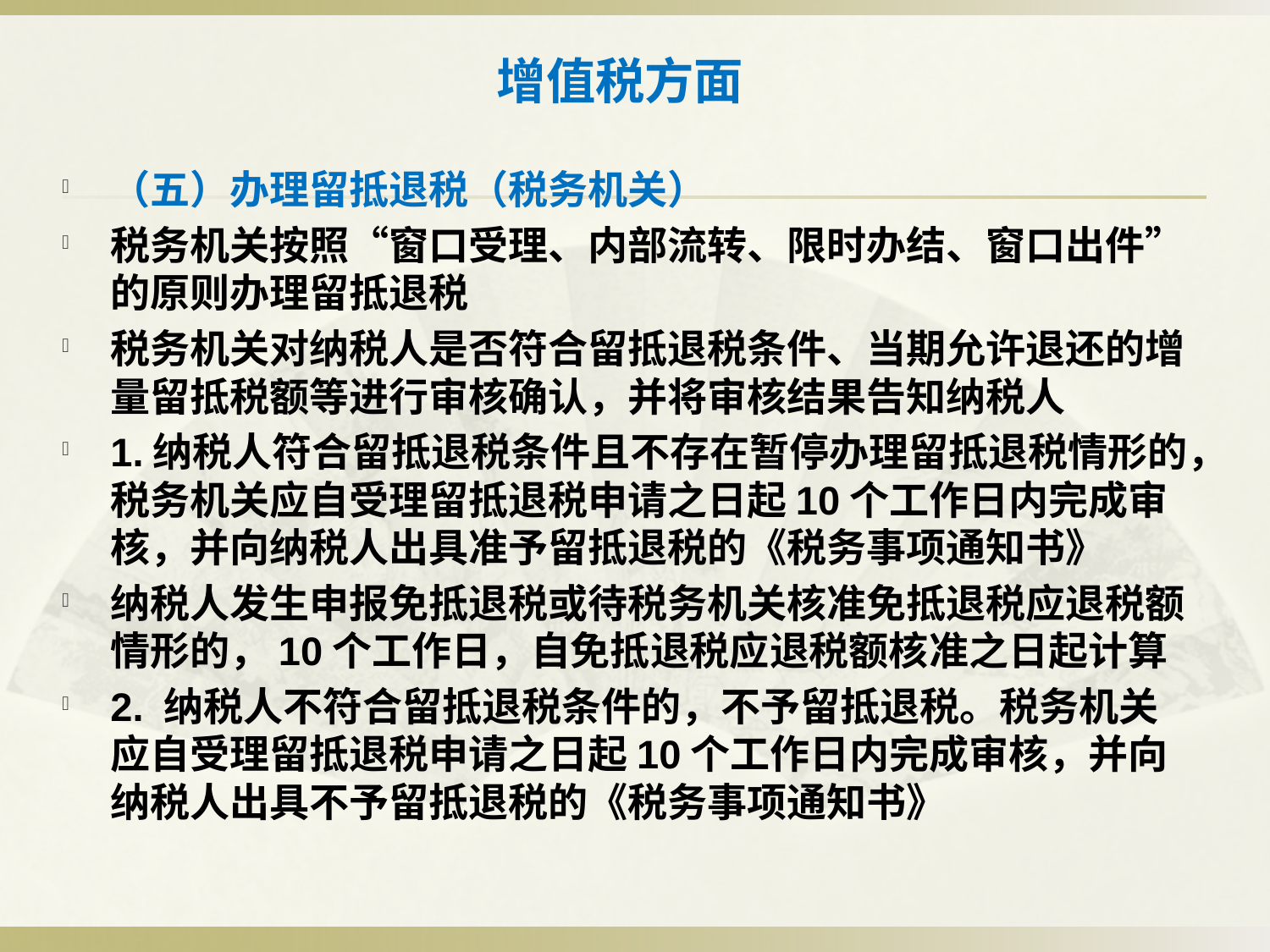

# 增值税方面
（五）办理留抵退税（税务机关）
税务机关按照“窗口受理、内部流转、限时办结、窗口出件”的原则办理留抵退税
税务机关对纳税人是否符合留抵退税条件、当期允许退还的增量留抵税额等进行审核确认，并将审核结果告知纳税人
1.纳税人符合留抵退税条件且不存在暂停办理留抵退税情形的，税务机关应自受理留抵退税申请之日起10个工作日内完成审核，并向纳税人出具准予留抵退税的《税务事项通知书》
纳税人发生申报免抵退税或待税务机关核准免抵退税应退税额情形的，10个工作日，自免抵退税应退税额核准之日起计算
2. 纳税人不符合留抵退税条件的，不予留抵退税。税务机关应自受理留抵退税申请之日起10个工作日内完成审核，并向纳税人出具不予留抵退税的《税务事项通知书》